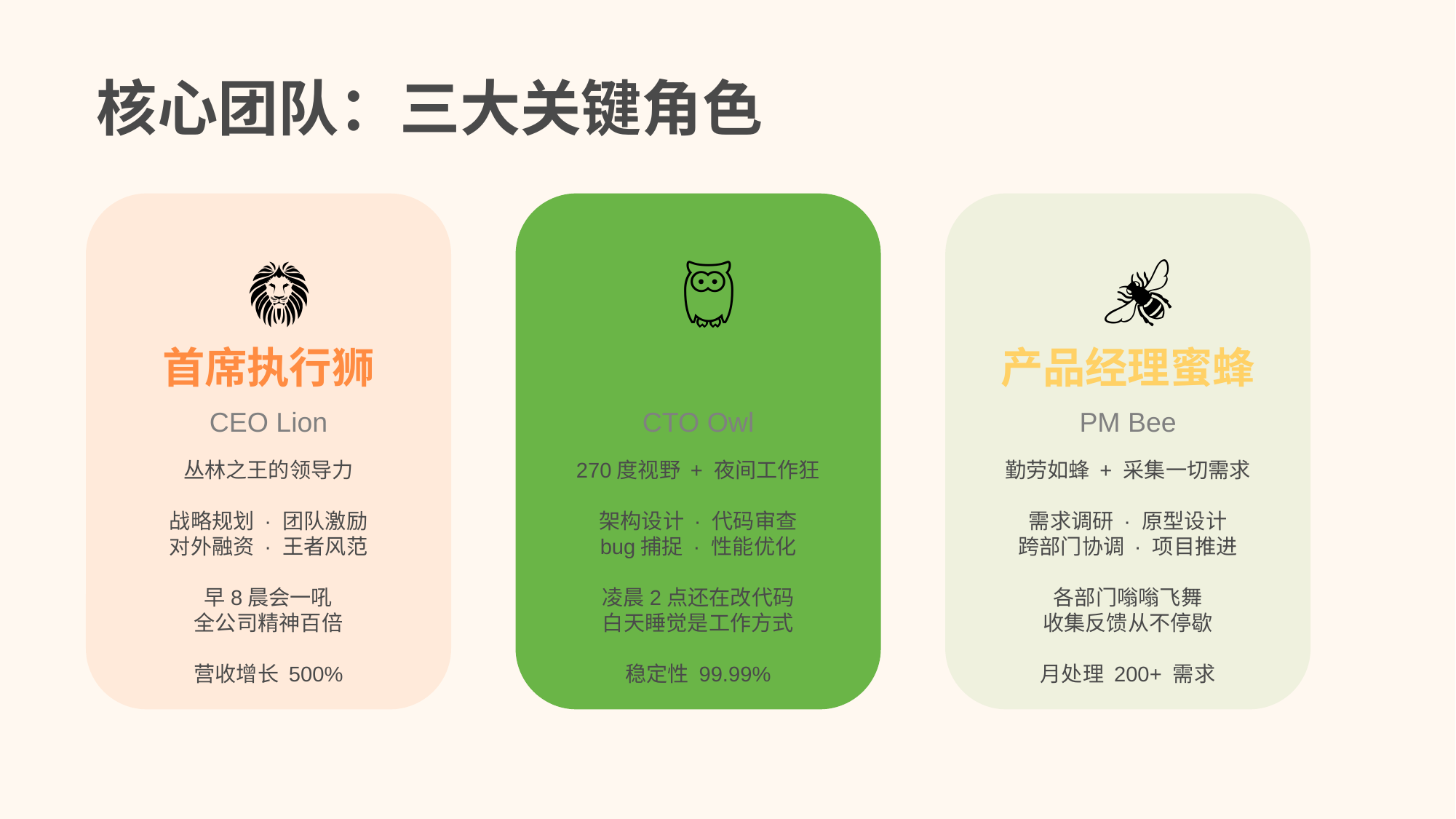

野生动物科技公司
核心团队：三大关键角色

WildTech Inc. — 让天性驱动创新

🦁
🦉
🐝
首席执行狮
技术猫头鹰
产品经理蜜蜂
CEO Lion
CTO Owl
PM Bee

当动物王国遇见硅谷

丛林之王的领导力

战略规划 · 团队激励
对外融资 · 王者风范

早8晨会一吼
全公司精神百倍

营收增长 500%
270度视野 + 夜间工作狂

架构设计 · 代码审查
bug捕捉 · 性能优化

凌晨2点还在改代码
白天睡觉是工作方式

稳定性 99.99%
勤劳如蜂 + 采集一切需求

需求调研 · 原型设计
跨部门协调 · 项目推进

各部门嗡嗡飞舞
收集反馈从不停歇

月处理 200+ 需求